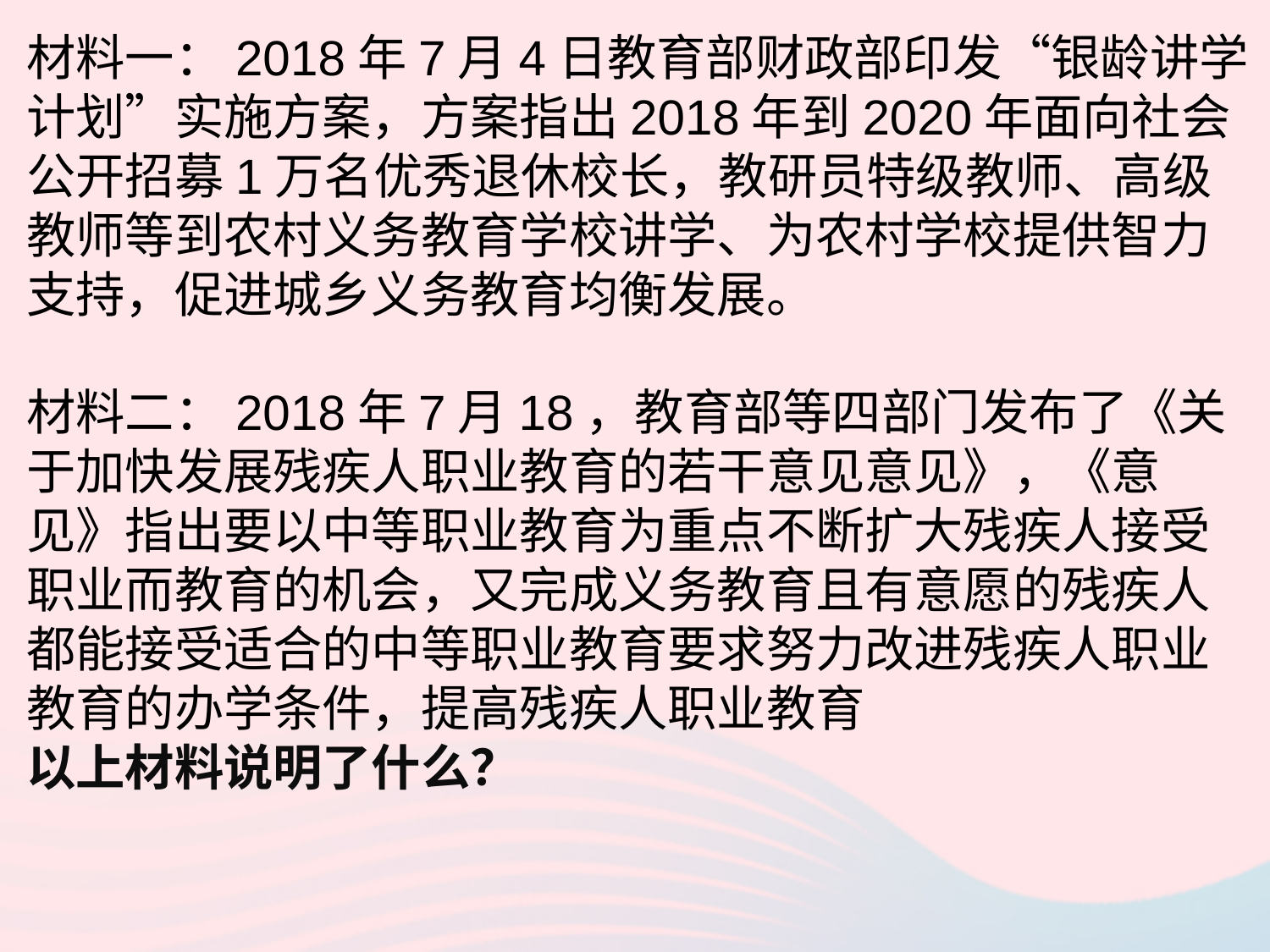

材料一：2018年7月4日教育部财政部印发“银龄讲学计划”实施方案，方案指出2018年到2020年面向社会公开招募1万名优秀退休校长，教研员特级教师、高级教师等到农村义务教育学校讲学、为农村学校提供智力支持，促进城乡义务教育均衡发展。
材料二：2018年7月18，教育部等四部门发布了《关于加快发展残疾人职业教育的若干意见意见》，《意见》指出要以中等职业教育为重点不断扩大残疾人接受职业而教育的机会，又完成义务教育且有意愿的残疾人都能接受适合的中等职业教育要求努力改进残疾人职业教育的办学条件，提高残疾人职业教育
以上材料说明了什么？